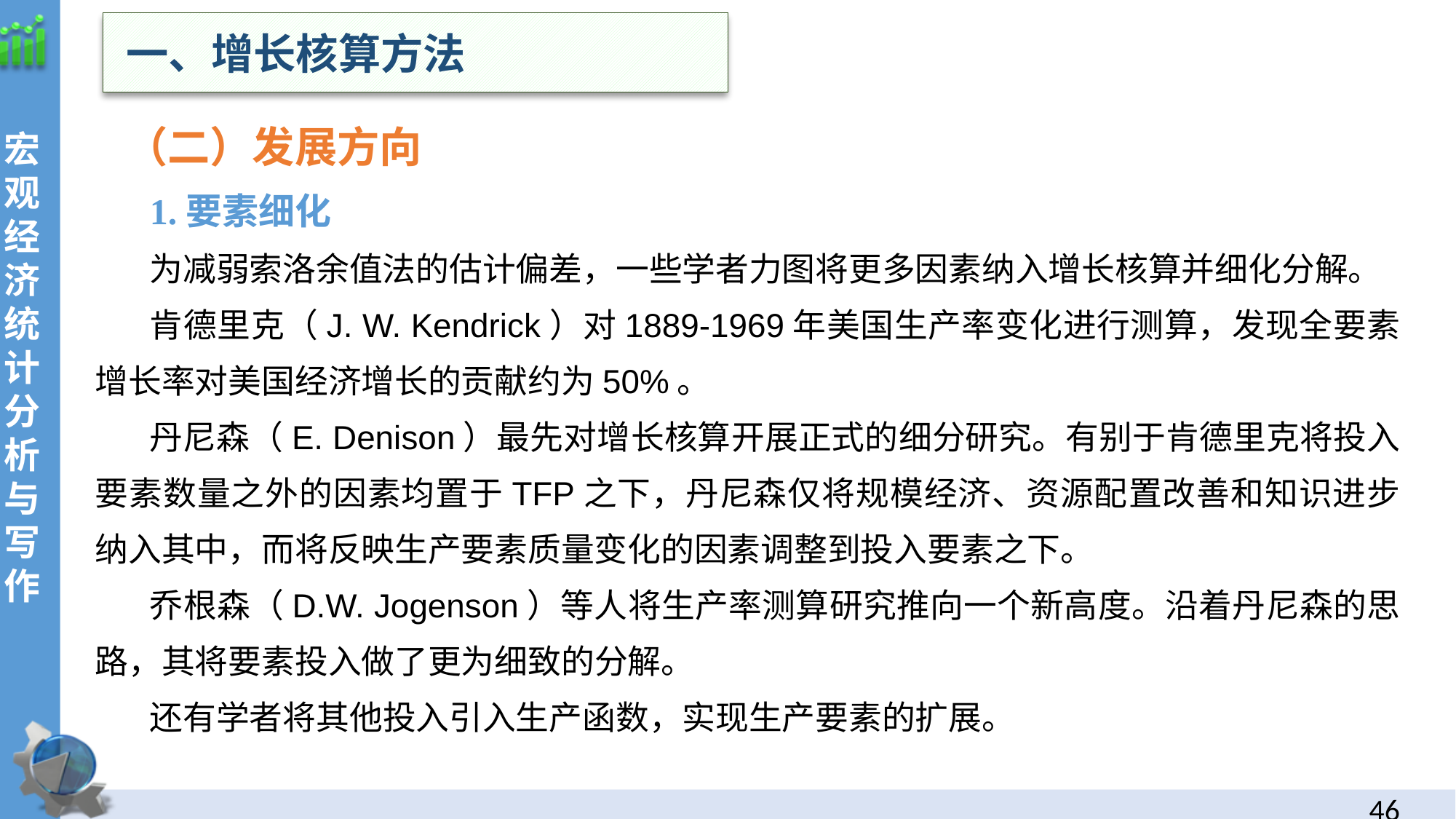

一、增长核算方法
（二）发展方向
1.要素细化
为减弱索洛余值法的估计偏差，一些学者力图将更多因素纳入增长核算并细化分解。
肯德里克（J. W. Kendrick）对1889-1969年美国生产率变化进行测算，发现全要素增长率对美国经济增长的贡献约为50%。
丹尼森（E. Denison）最先对增长核算开展正式的细分研究。有别于肯德里克将投入要素数量之外的因素均置于TFP之下，丹尼森仅将规模经济、资源配置改善和知识进步纳入其中，而将反映生产要素质量变化的因素调整到投入要素之下。
乔根森（D.W. Jogenson）等人将生产率测算研究推向一个新高度。沿着丹尼森的思路，其将要素投入做了更为细致的分解。
还有学者将其他投入引入生产函数，实现生产要素的扩展。

46